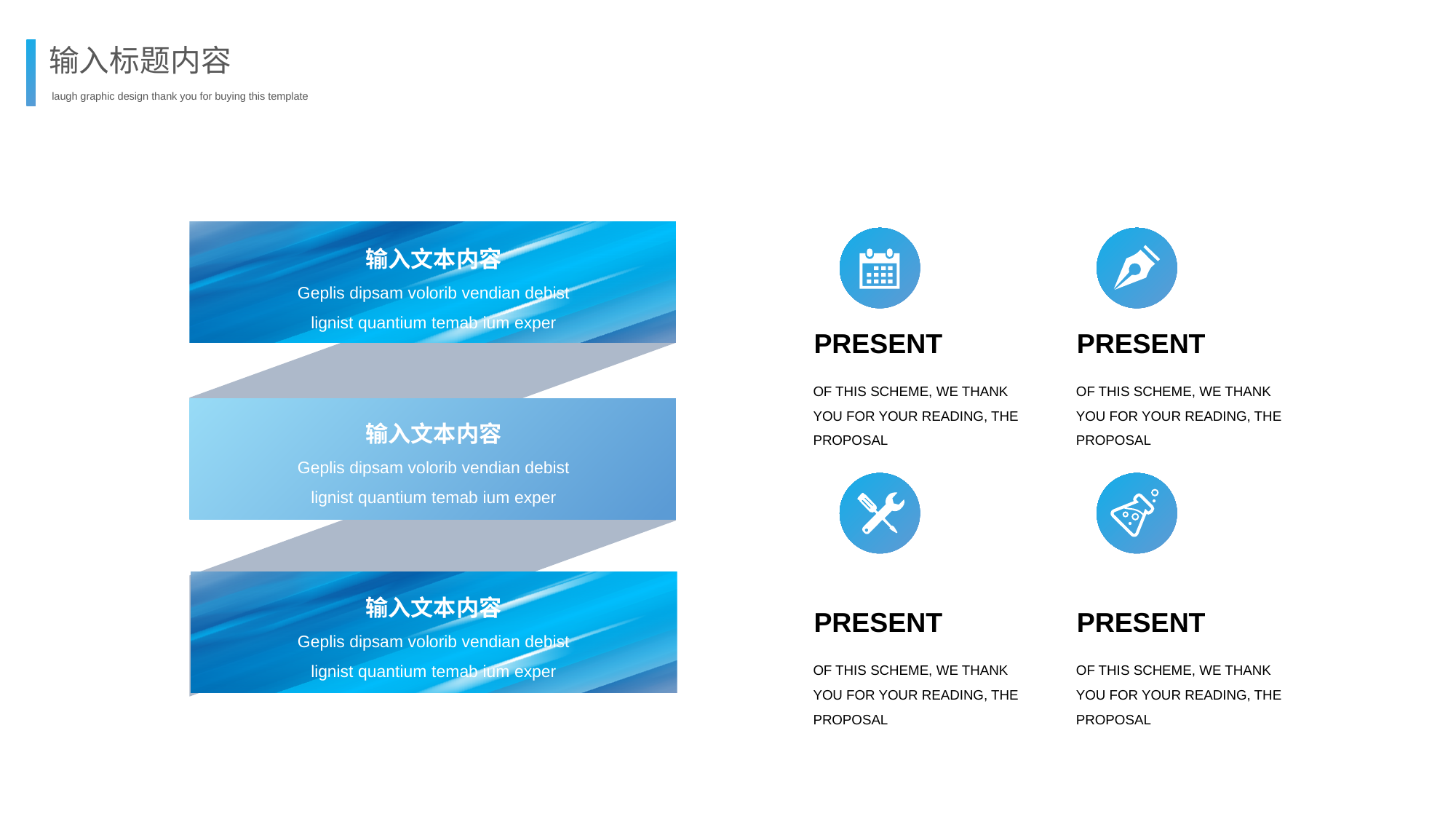

输入标题内容

laugh graphic design thank you for buying this template

输入文本内容
Geplis dipsam volorib vendian debist lignist quantium temab ium exper

输入文本内容
Geplis dipsam volorib vendian debist lignist quantium temab ium exper

输入文本内容
Geplis dipsam volorib vendian debist lignist quantium temab ium exper

PRESENT
OF THIS SCHEME, WE THANK YOU FOR YOUR READING, THE PROPOSAL
PRESENT
OF THIS SCHEME, WE THANK YOU FOR YOUR READING, THE PROPOSAL

PRESENT
OF THIS SCHEME, WE THANK YOU FOR YOUR READING, THE PROPOSAL
PRESENT
OF THIS SCHEME, WE THANK YOU FOR YOUR READING, THE PROPOSAL